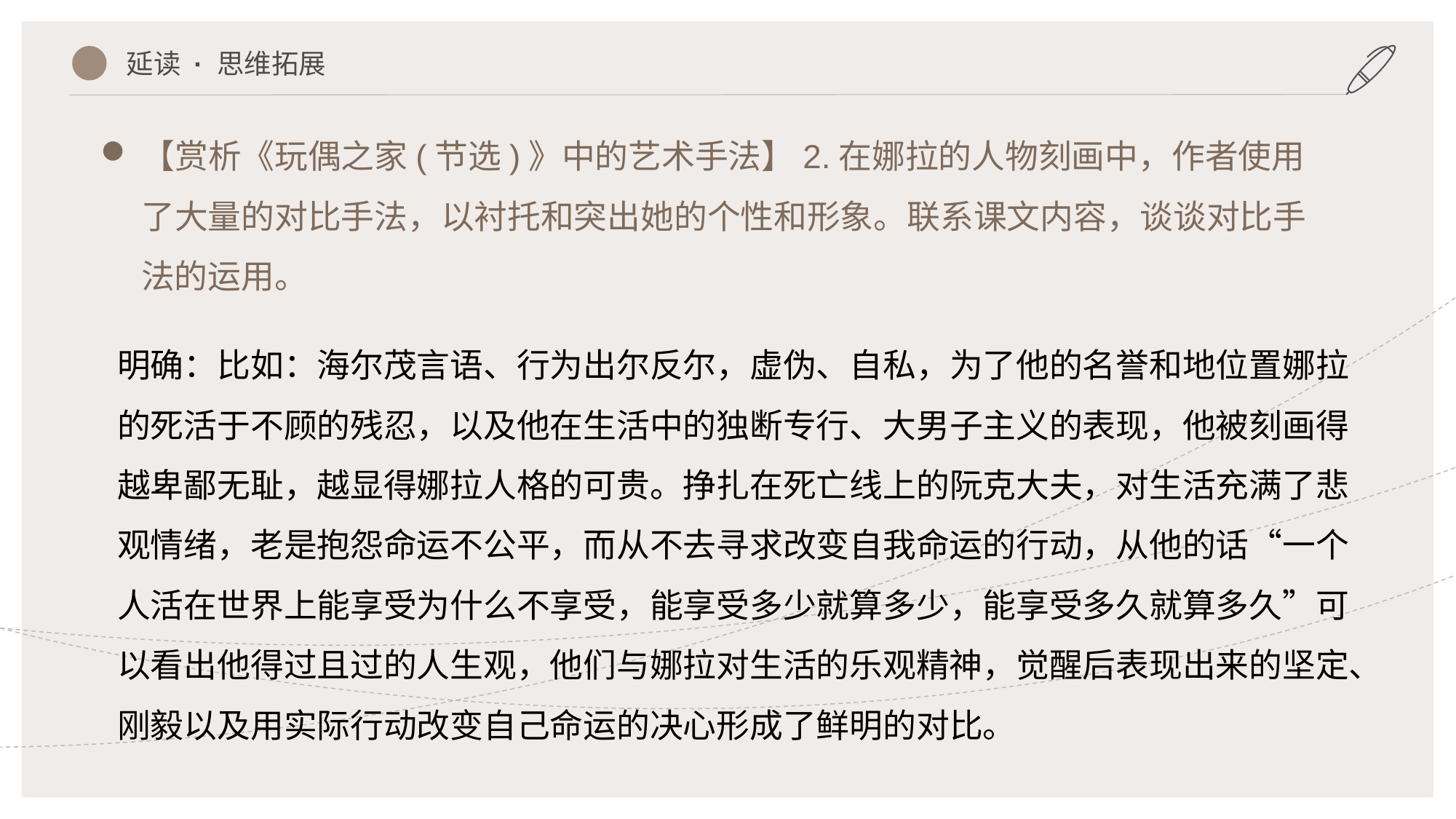

延读 · 思维拓展

【赏析《玩偶之家(节选)》中的艺术手法】2.在娜拉的人物刻画中，作者使用了大量的对比手法，以衬托和突出她的个性和形象。联系课文内容，谈谈对比手法的运用。

明确：比如：海尔茂言语、行为出尔反尔，虚伪、自私，为了他的名誉和地位置娜拉的死活于不顾的残忍，以及他在生活中的独断专行、大男子主义的表现，他被刻画得越卑鄙无耻，越显得娜拉人格的可贵。挣扎在死亡线上的阮克大夫，对生活充满了悲观情绪，老是抱怨命运不公平，而从不去寻求改变自我命运的行动，从他的话“一个人活在世界上能享受为什么不享受，能享受多少就算多少，能享受多久就算多久”可以看出他得过且过的人生观，他们与娜拉对生活的乐观精神，觉醒后表现出来的坚定、刚毅以及用实际行动改变自己命运的决心形成了鲜明的对比。